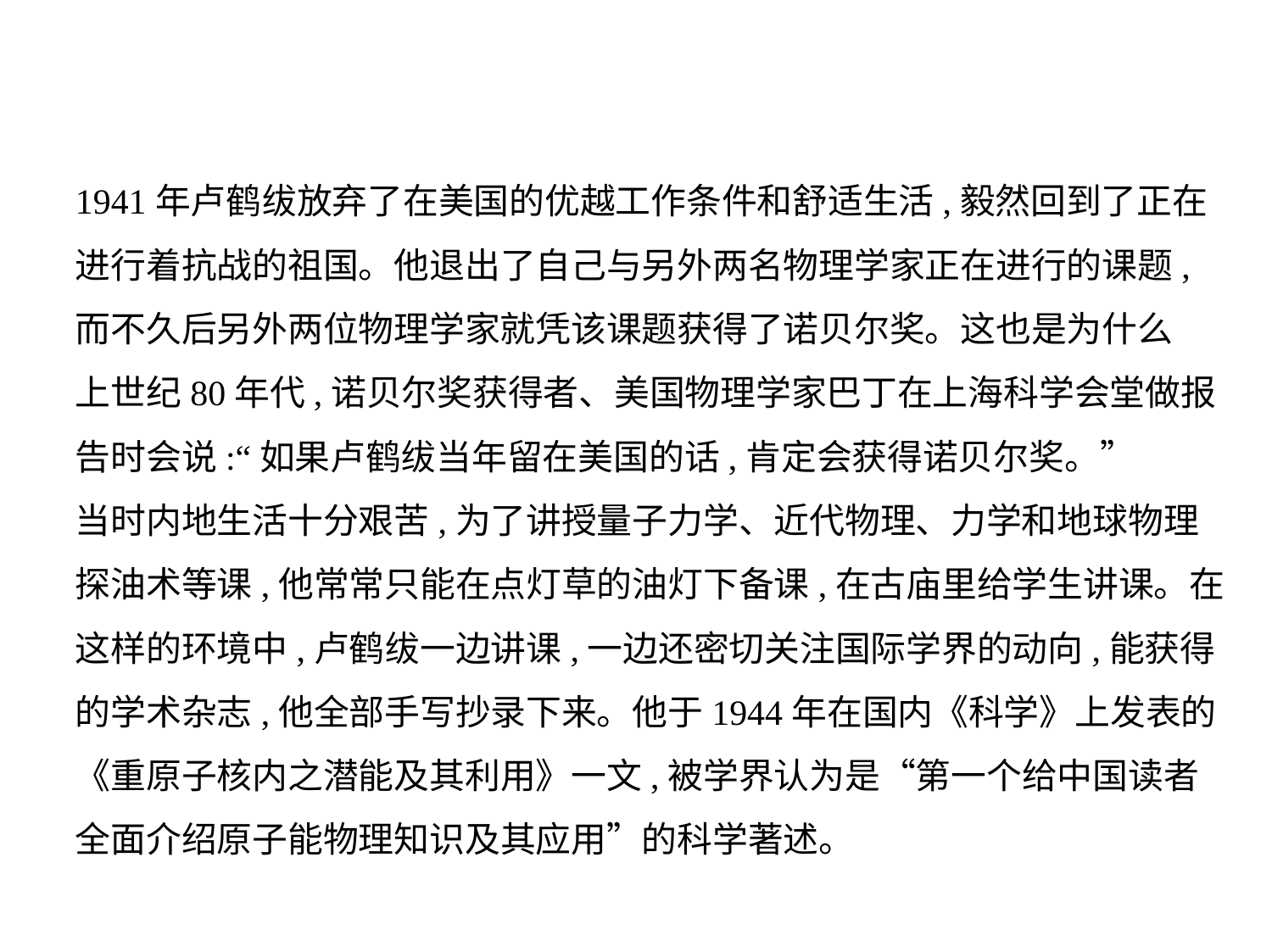

1941年卢鹤绂放弃了在美国的优越工作条件和舒适生活,毅然回到了正在
进行着抗战的祖国。他退出了自己与另外两名物理学家正在进行的课题,
而不久后另外两位物理学家就凭该课题获得了诺贝尔奖。这也是为什么
上世纪80年代,诺贝尔奖获得者、美国物理学家巴丁在上海科学会堂做报
告时会说:“如果卢鹤绂当年留在美国的话,肯定会获得诺贝尔奖。”
当时内地生活十分艰苦,为了讲授量子力学、近代物理、力学和地球物理
探油术等课,他常常只能在点灯草的油灯下备课,在古庙里给学生讲课。在
这样的环境中,卢鹤绂一边讲课,一边还密切关注国际学界的动向,能获得
的学术杂志,他全部手写抄录下来。他于1944年在国内《科学》上发表的
《重原子核内之潜能及其利用》一文,被学界认为是“第一个给中国读者
全面介绍原子能物理知识及其应用”的科学著述。